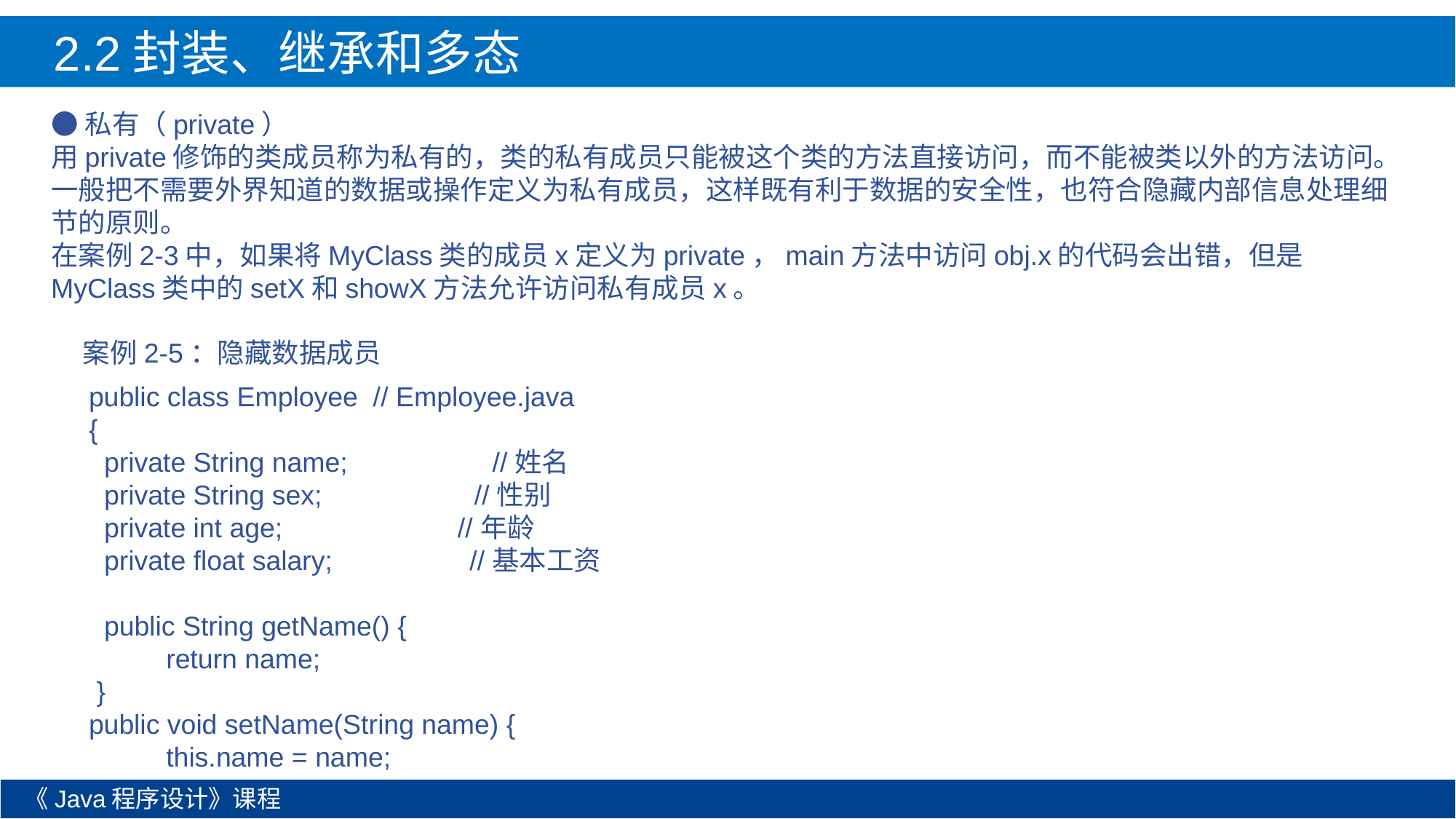

2.2封装、继承和多态
●私有（private）
用private修饰的类成员称为私有的，类的私有成员只能被这个类的方法直接访问，而不能被类以外的方法访问。一般把不需要外界知道的数据或操作定义为私有成员，这样既有利于数据的安全性，也符合隐藏内部信息处理细节的原则。
在案例2-3中，如果将MyClass类的成员x定义为private，main方法中访问obj.x的代码会出错，但是MyClass类中的setX和showX方法允许访问私有成员x。
案例2-5：隐藏数据成员
public class Employee  // Employee.java
{
  private String name;                   //姓名
  private String sex;                    //性别
  private int age;                       //年龄
  private float salary;                  //基本工资

  public String getName() {
	return name;
 }
public void setName(String name) {
	this.name = name;

《Java程序设计》课程